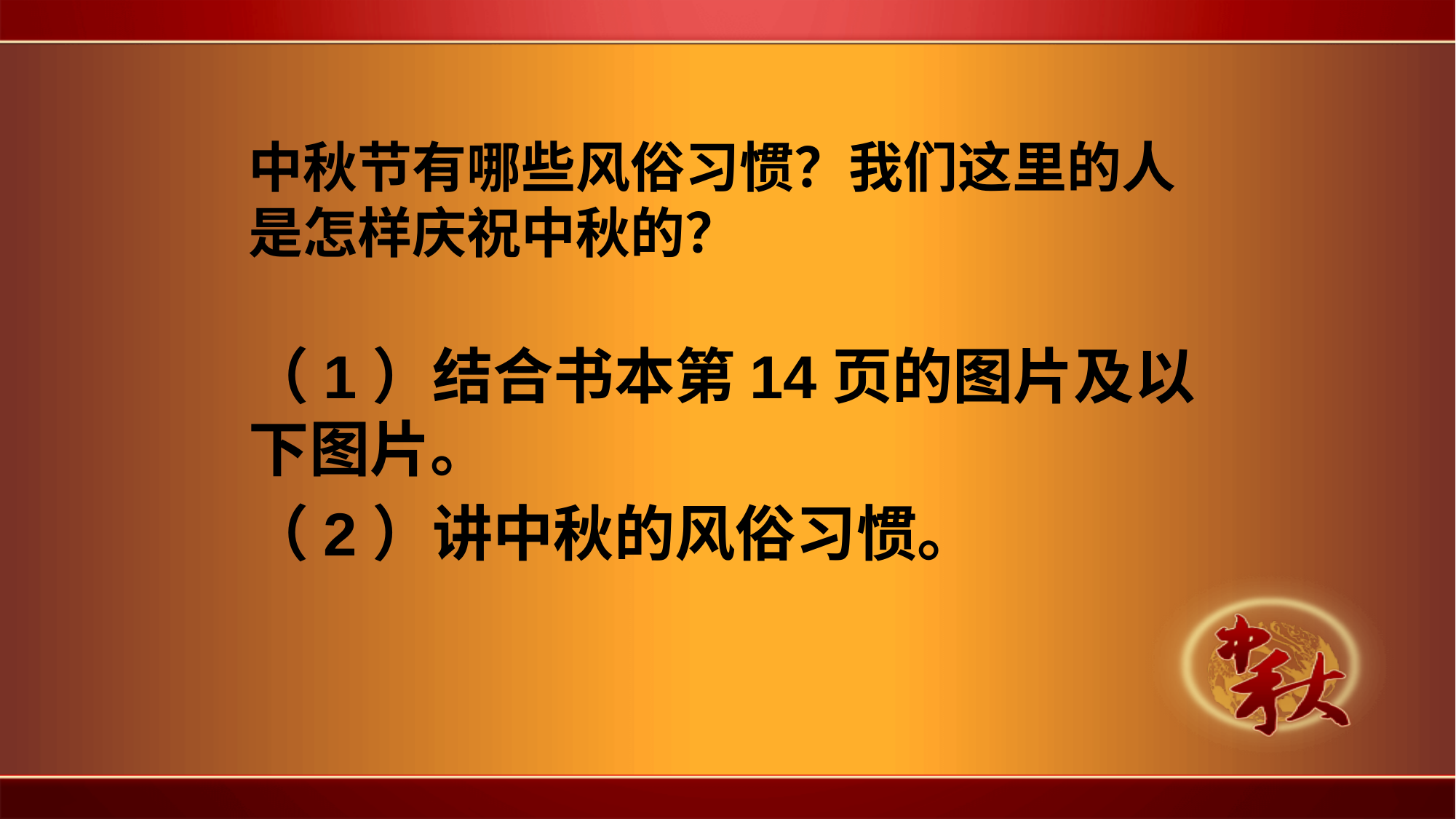

# 中秋节有哪些风俗习惯？我们这里的人是怎样庆祝中秋的？
（1）结合书本第14页的图片及以下图片。
（2）讲中秋的风俗习惯。